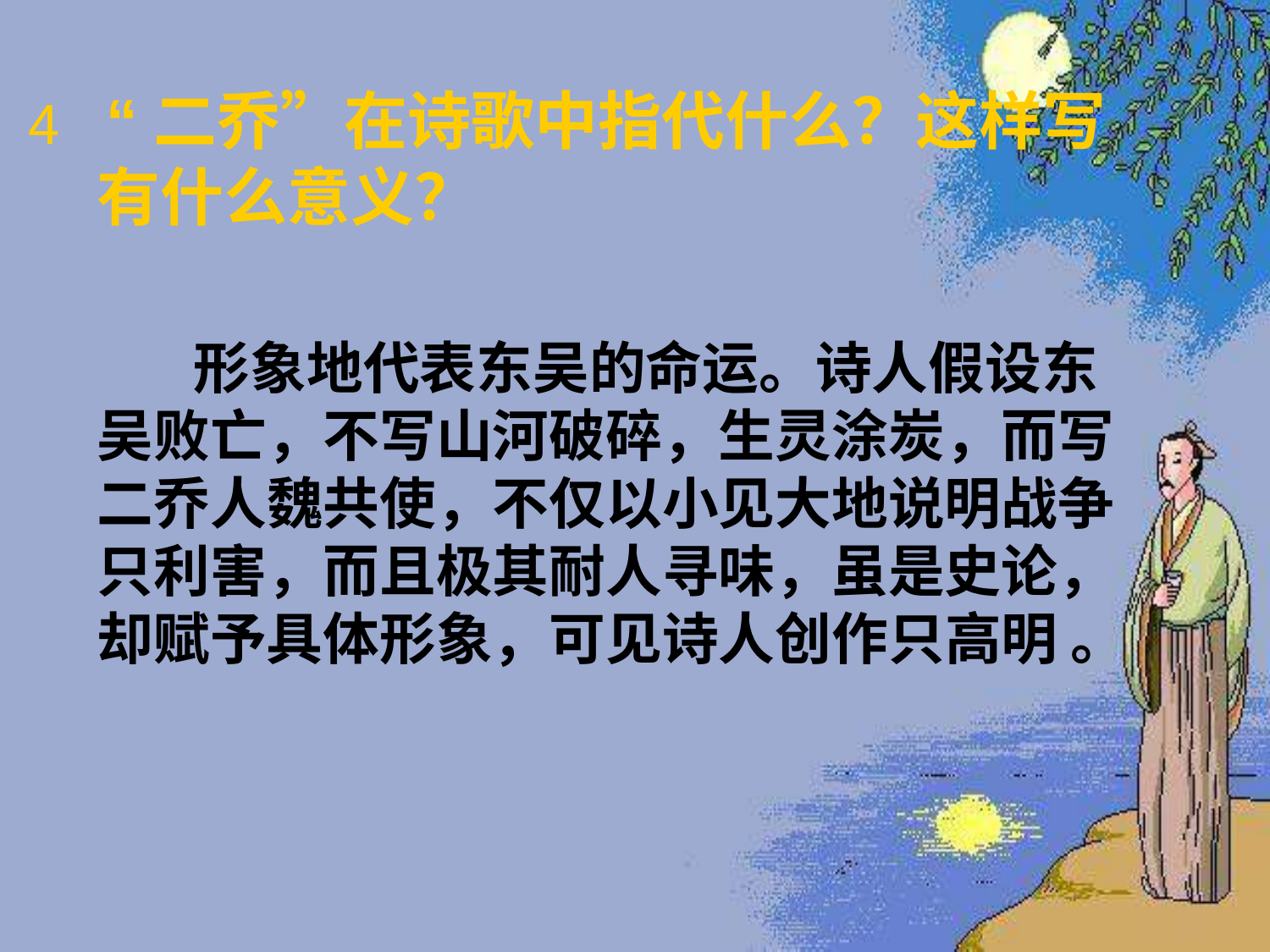

4   “二乔”在诗歌中指代什么？这样写有什么意义？

             形象地代表东吴的命运。诗人假设东吴败亡，不写山河破碎，生灵涂炭，而写二乔人魏共使，不仅以小见大地说明战争只利害，而且极其耐人寻味，虽是史论，却赋予具体形象，可见诗人创作只高明 。